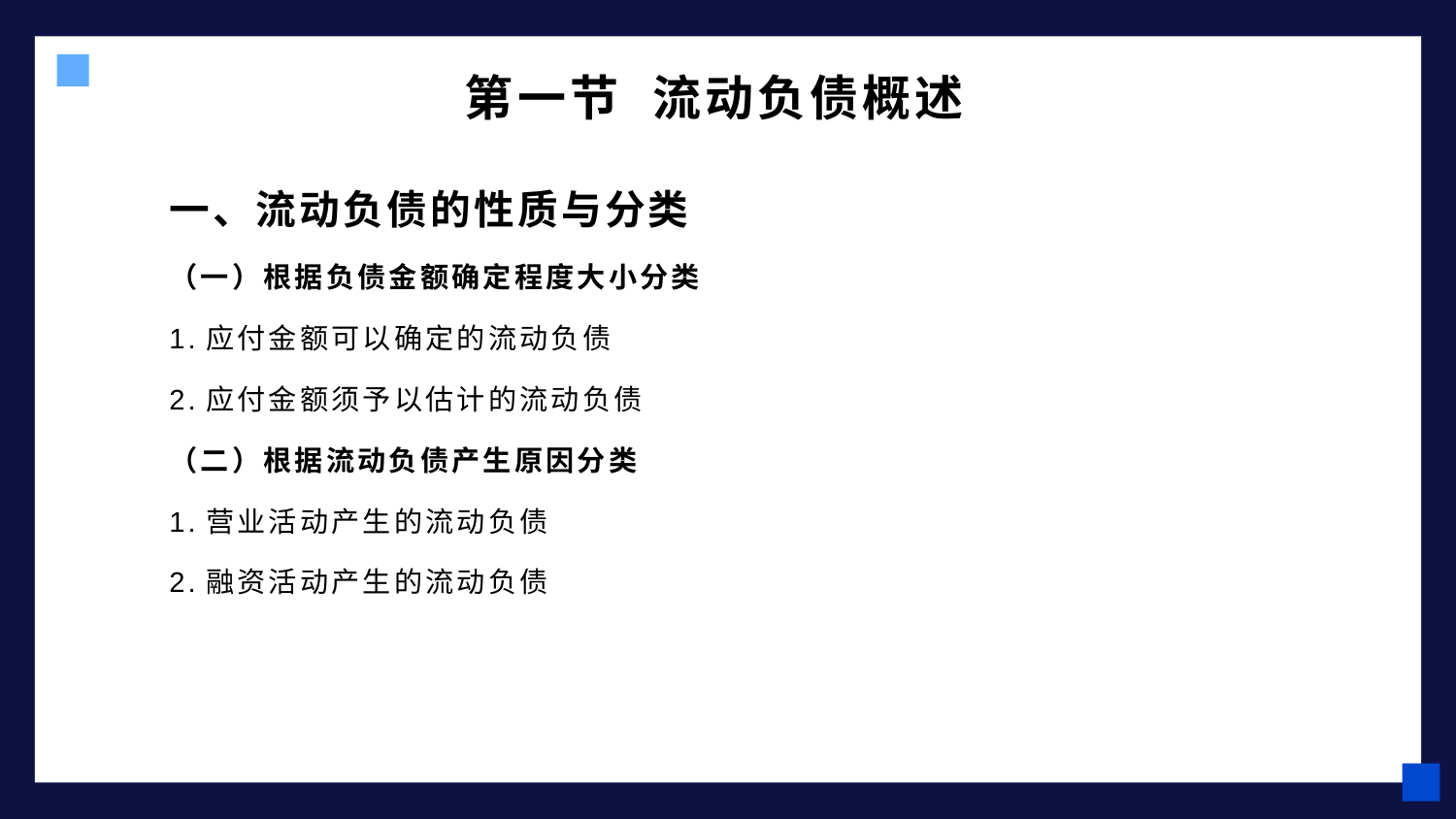

# 第一节  流动负债概述
一、流动负债的性质与分类
（一）根据负债金额确定程度大小分类
1.应付金额可以确定的流动负债
2.应付金额须予以估计的流动负债
（二）根据流动负债产生原因分类
1.营业活动产生的流动负债
2.融资活动产生的流动负债